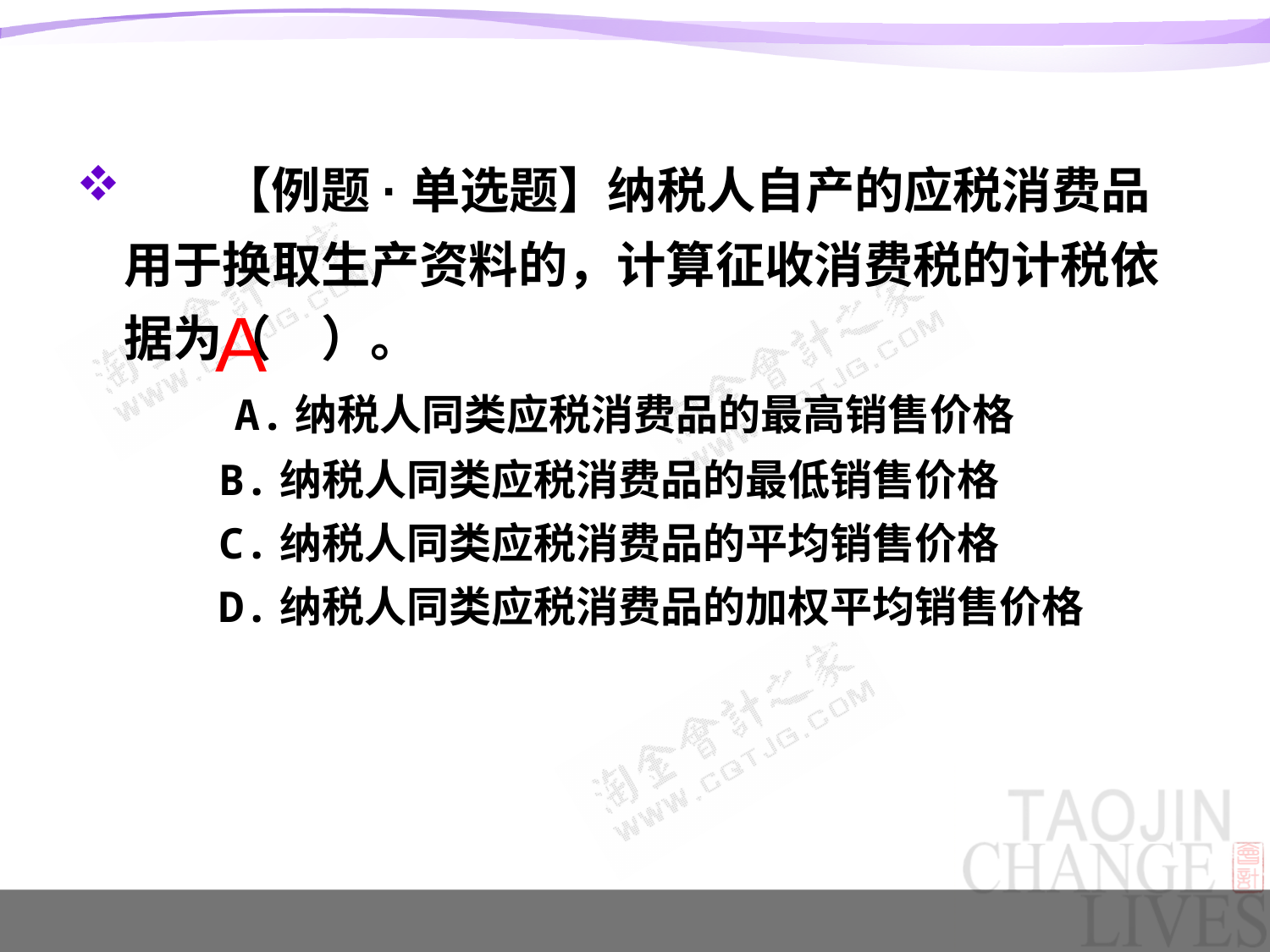

【例题·单选题】纳税人自产的应税消费品用于换取生产资料的，计算征收消费税的计税依据为（　）。
　　A.纳税人同类应税消费品的最高销售价格
　　B.纳税人同类应税消费品的最低销售价格
　　C.纳税人同类应税消费品的平均销售价格
　　D.纳税人同类应税消费品的加权平均销售价格
A